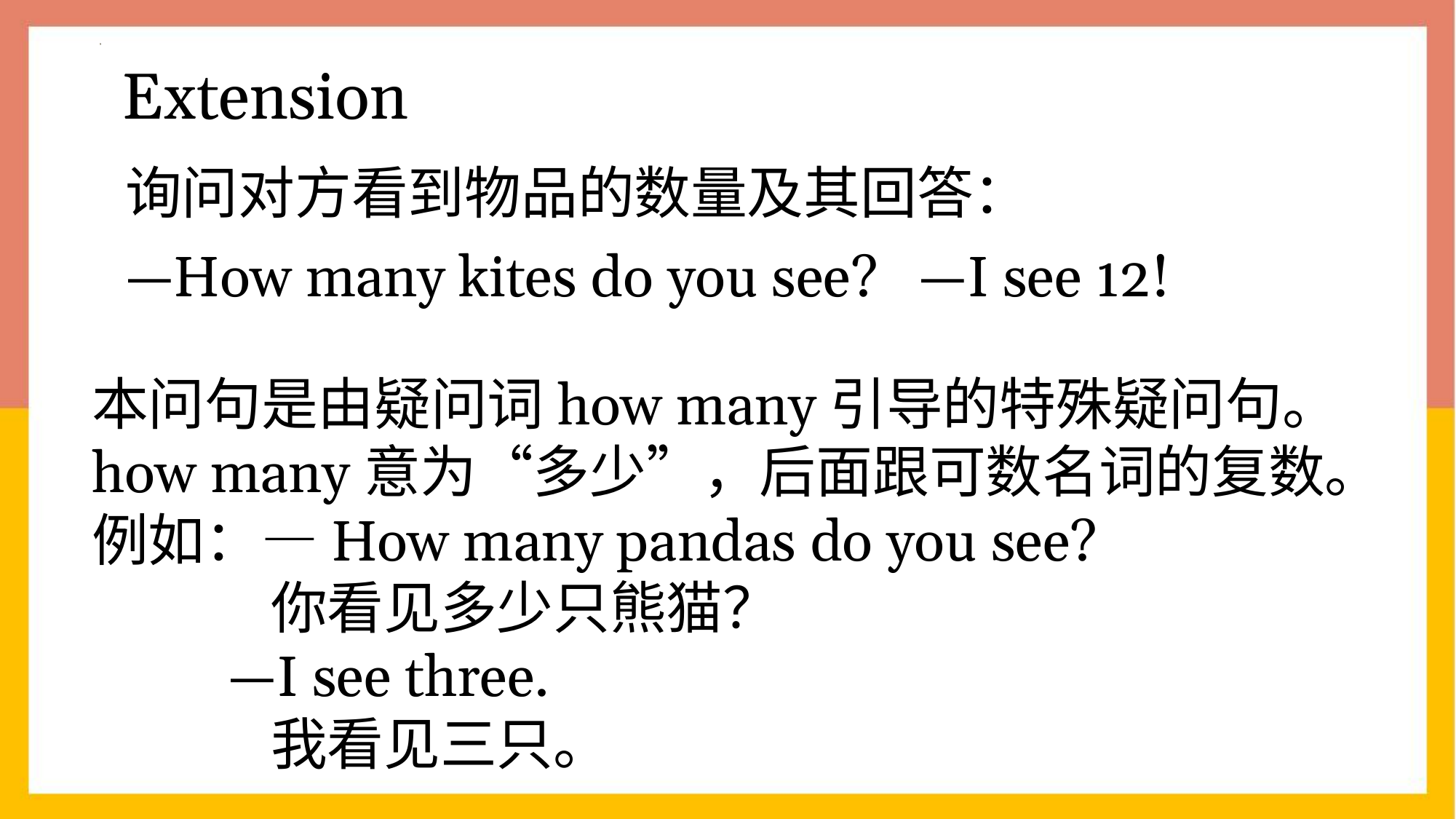

Extension
询问对方看到物品的数量及其回答：
—How many kites do you see?   —I see 12!
本问句是由疑问词how many引导的特殊疑问句。
how many意为“多少”，后面跟可数名词的复数。
例如：—How many pandas do you see?
             你看见多少只熊猫？
          —I see three.
             我看见三只。